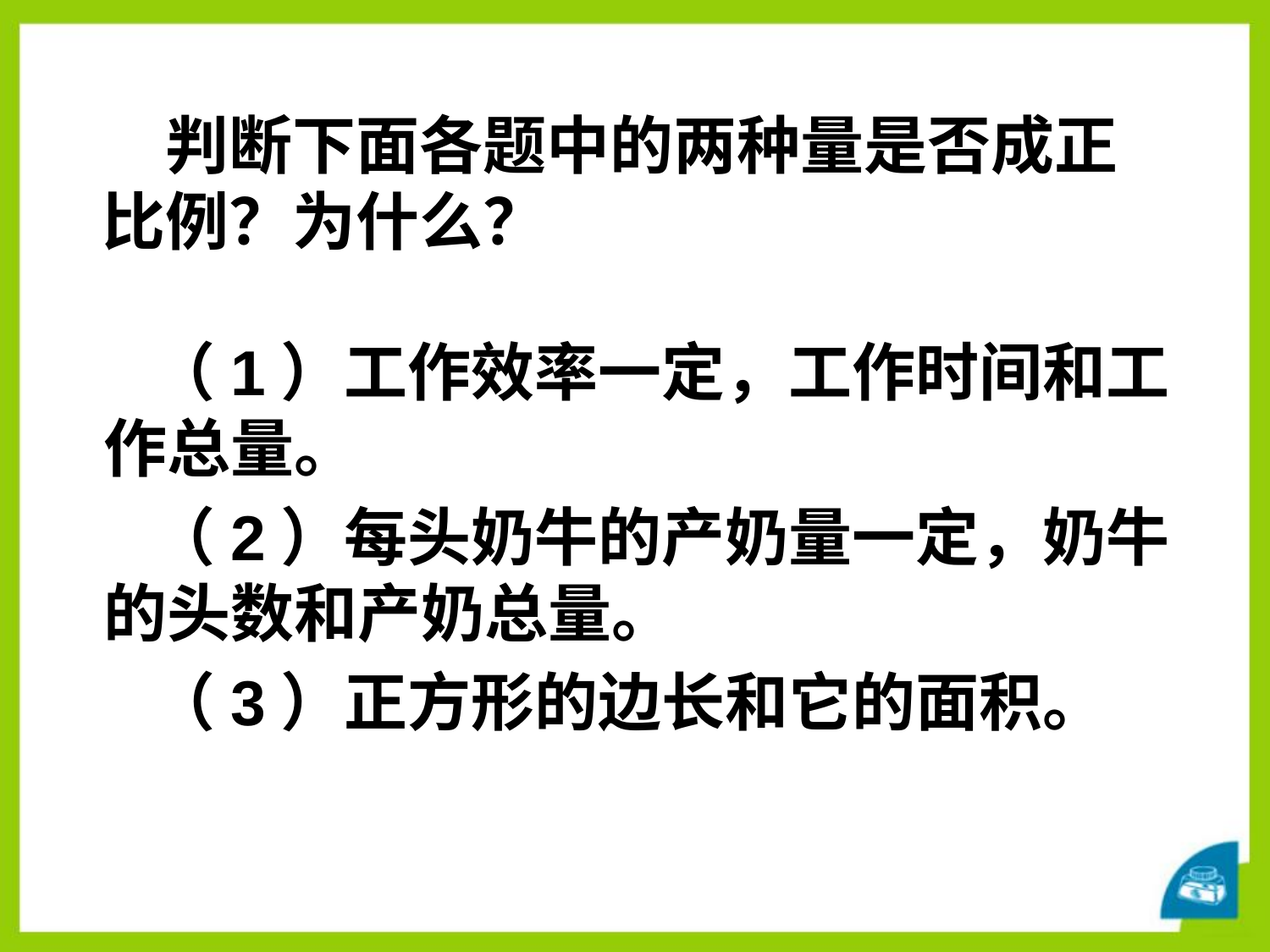

判断下面各题中的两种量是否成正比例？为什么？
（1）工作效率一定，工作时间和工作总量。
（2）每头奶牛的产奶量一定，奶牛的头数和产奶总量。
（3）正方形的边长和它的面积。